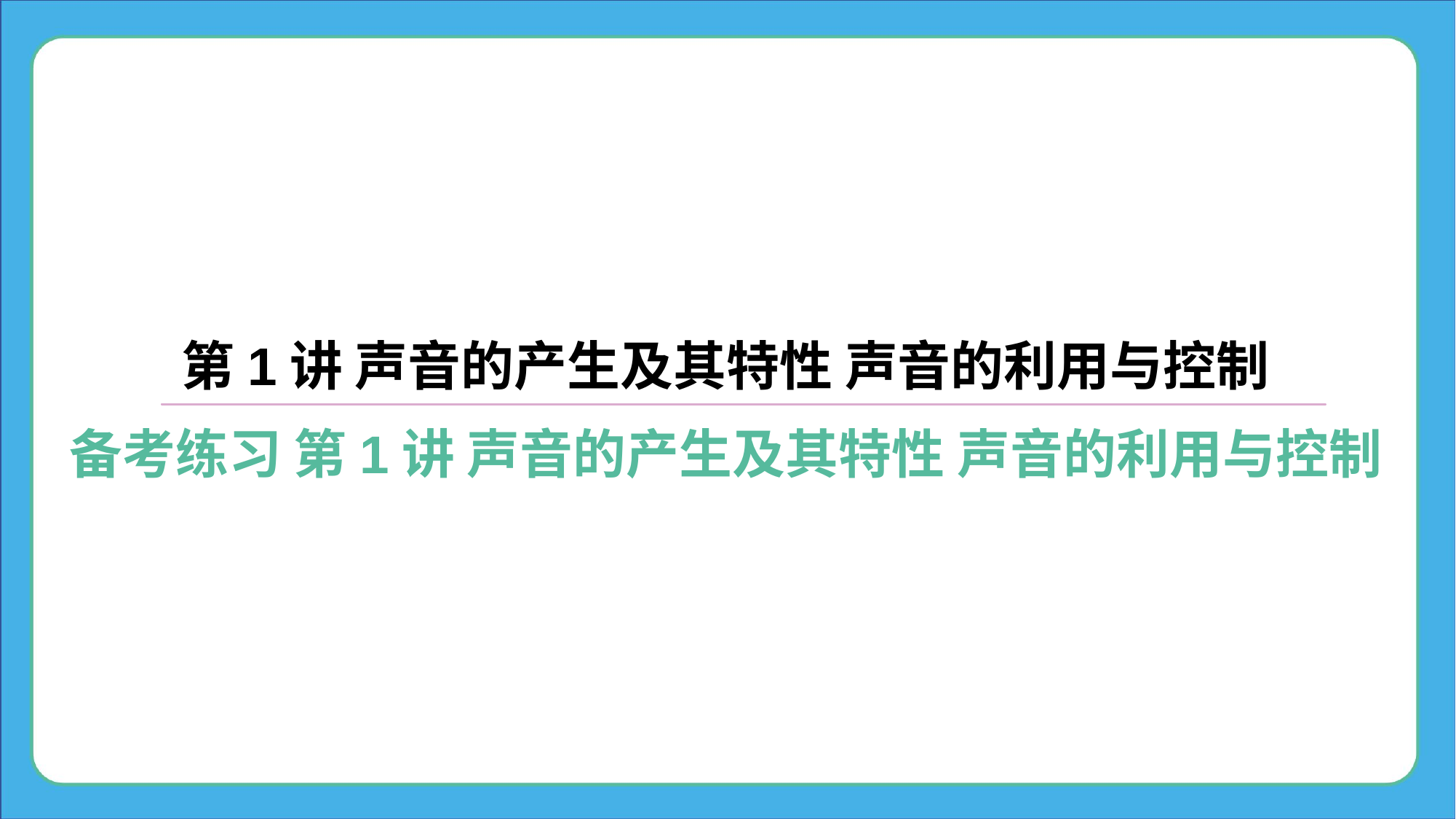

第1讲 声音的产生及其特性 声音的利用与控制
备考练习 第1讲 声音的产生及其特性 声音的利用与控制